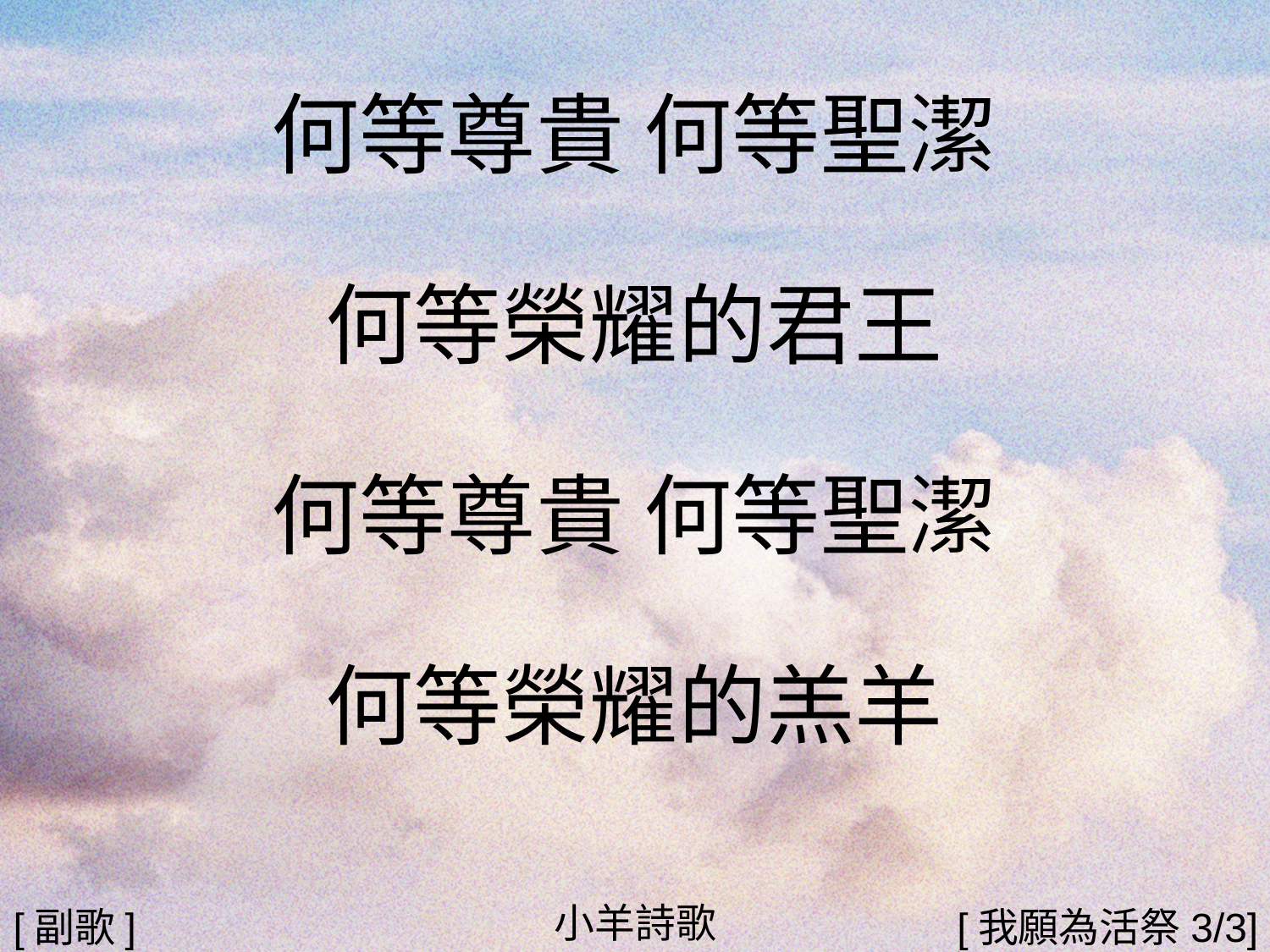

何等尊貴 何等聖潔

何等榮耀的君王

何等尊貴 何等聖潔

何等榮耀的羔羊

#

小羊詩歌
[副歌]
[我願為活祭3/3]